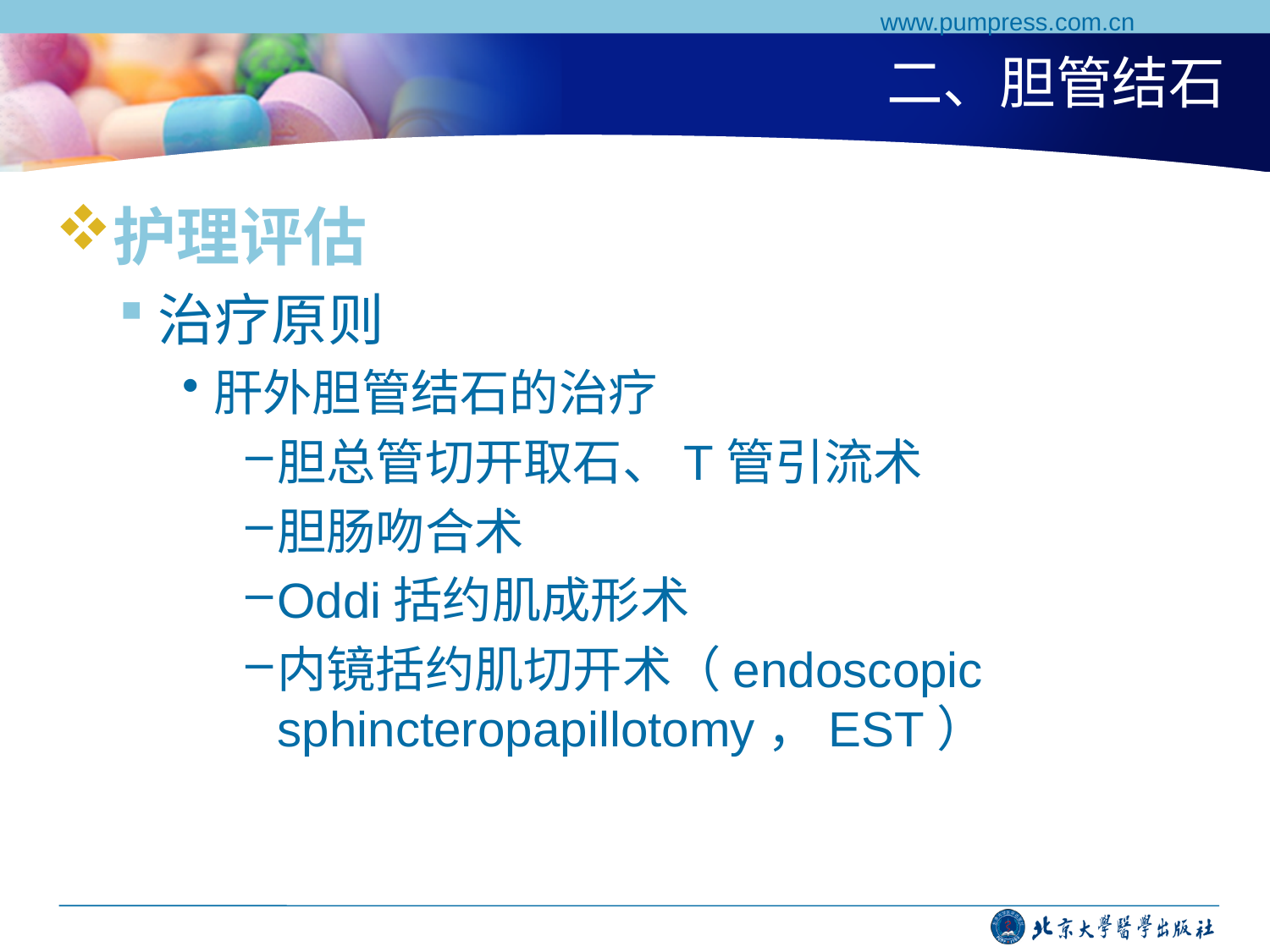

www.pumpress.com.cn
# 二、胆管结石
护理评估
治疗原则
肝外胆管结石的治疗
胆总管切开取石、T管引流术
胆肠吻合术
Oddi括约肌成形术
内镜括约肌切开术（endoscopic sphincteropapillotomy，EST）